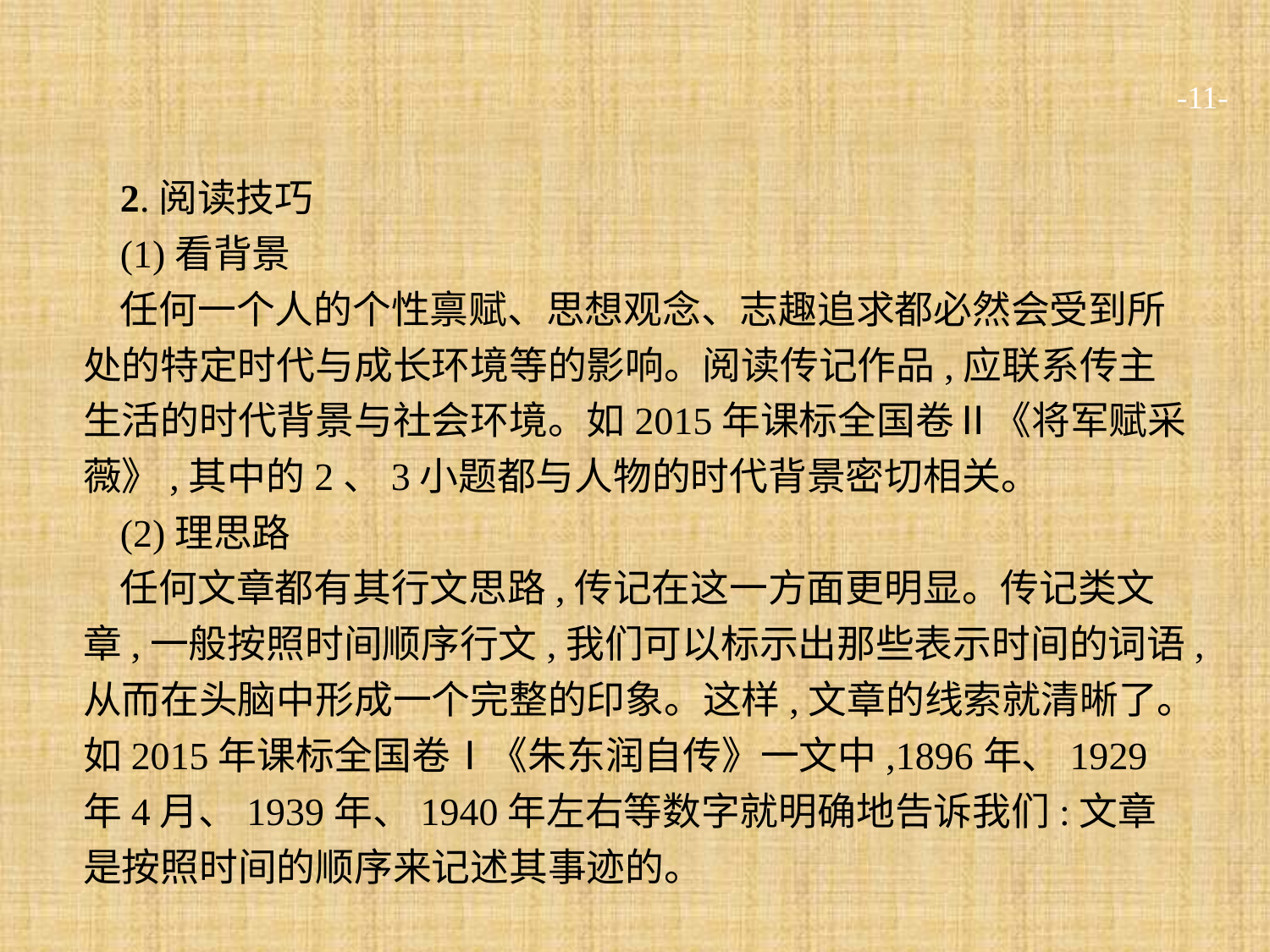

-11-
2.阅读技巧
(1)看背景
任何一个人的个性禀赋、思想观念、志趣追求都必然会受到所处的特定时代与成长环境等的影响。阅读传记作品,应联系传主生活的时代背景与社会环境。如2015年课标全国卷Ⅱ《将军赋采薇》,其中的2、3小题都与人物的时代背景密切相关。
(2)理思路
任何文章都有其行文思路,传记在这一方面更明显。传记类文章,一般按照时间顺序行文,我们可以标示出那些表示时间的词语,从而在头脑中形成一个完整的印象。这样,文章的线索就清晰了。如2015年课标全国卷Ⅰ《朱东润自传》一文中,1896年、1929年4月、1939年、1940年左右等数字就明确地告诉我们:文章是按照时间的顺序来记述其事迹的。